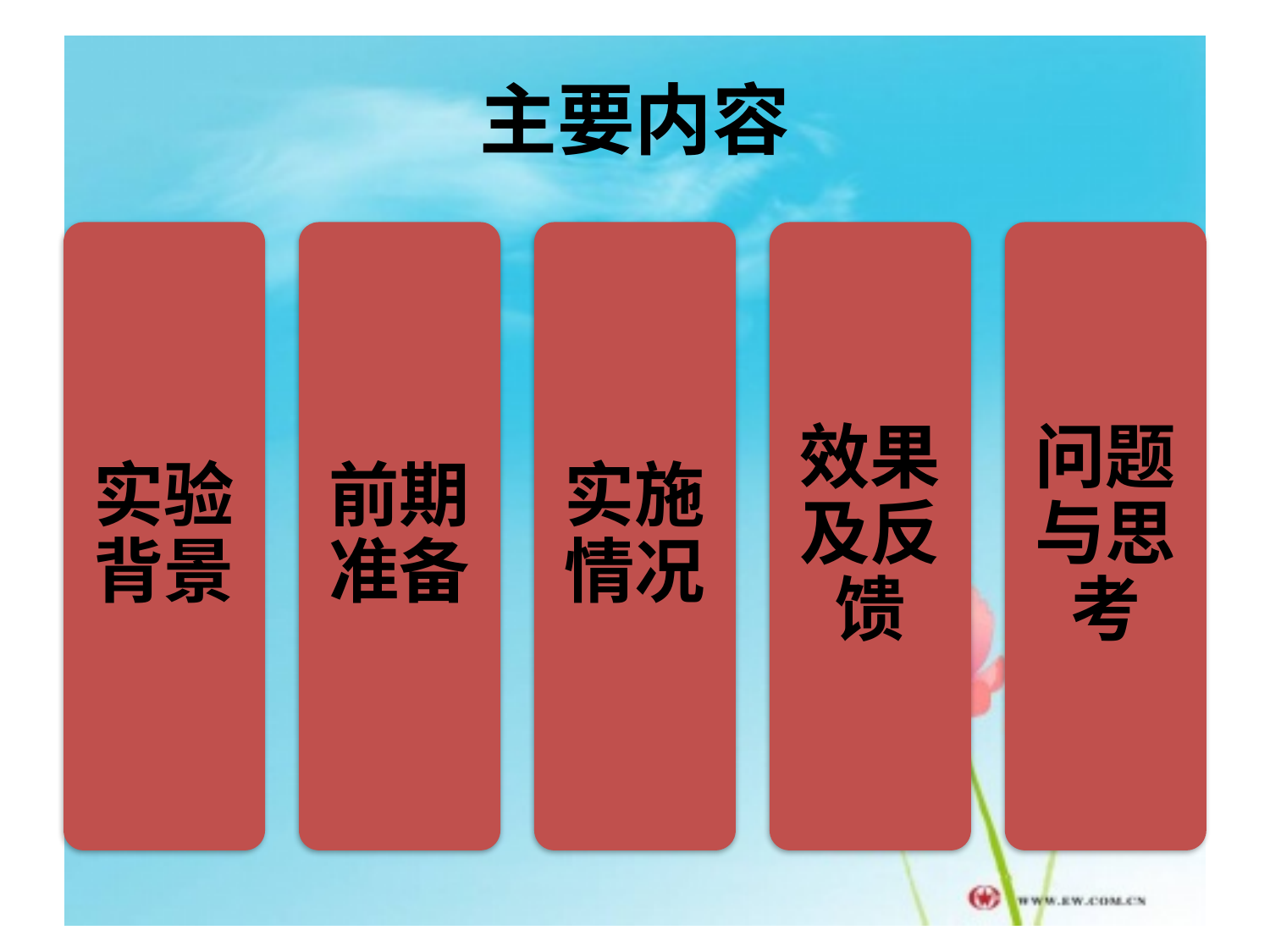

# 主要内容
实验背景
前期准备
实施情况
效果及反馈
问题与思考